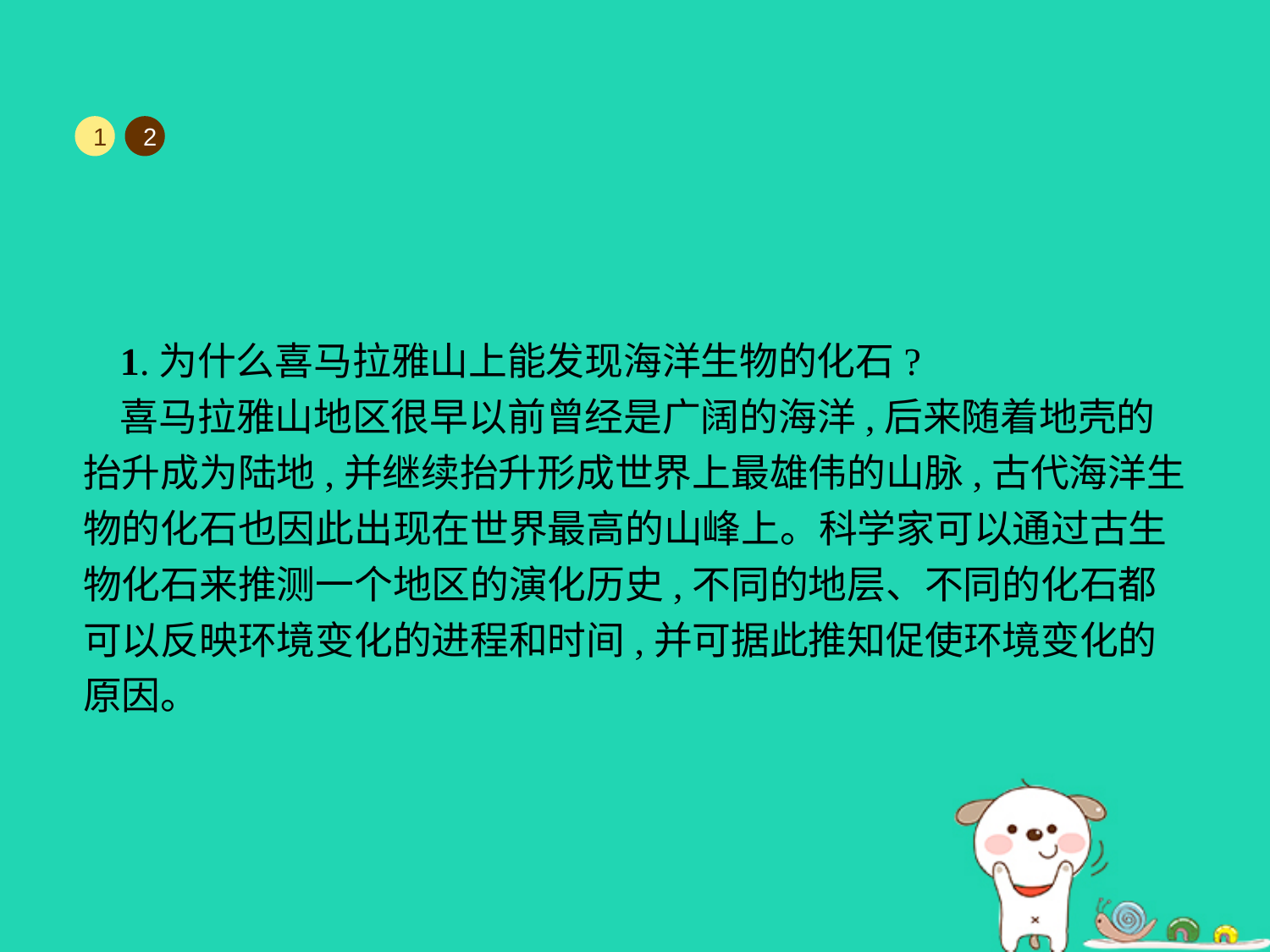

1
2
1.为什么喜马拉雅山上能发现海洋生物的化石?
喜马拉雅山地区很早以前曾经是广阔的海洋,后来随着地壳的抬升成为陆地,并继续抬升形成世界上最雄伟的山脉,古代海洋生物的化石也因此出现在世界最高的山峰上。科学家可以通过古生物化石来推测一个地区的演化历史,不同的地层、不同的化石都可以反映环境变化的进程和时间,并可据此推知促使环境变化的原因。